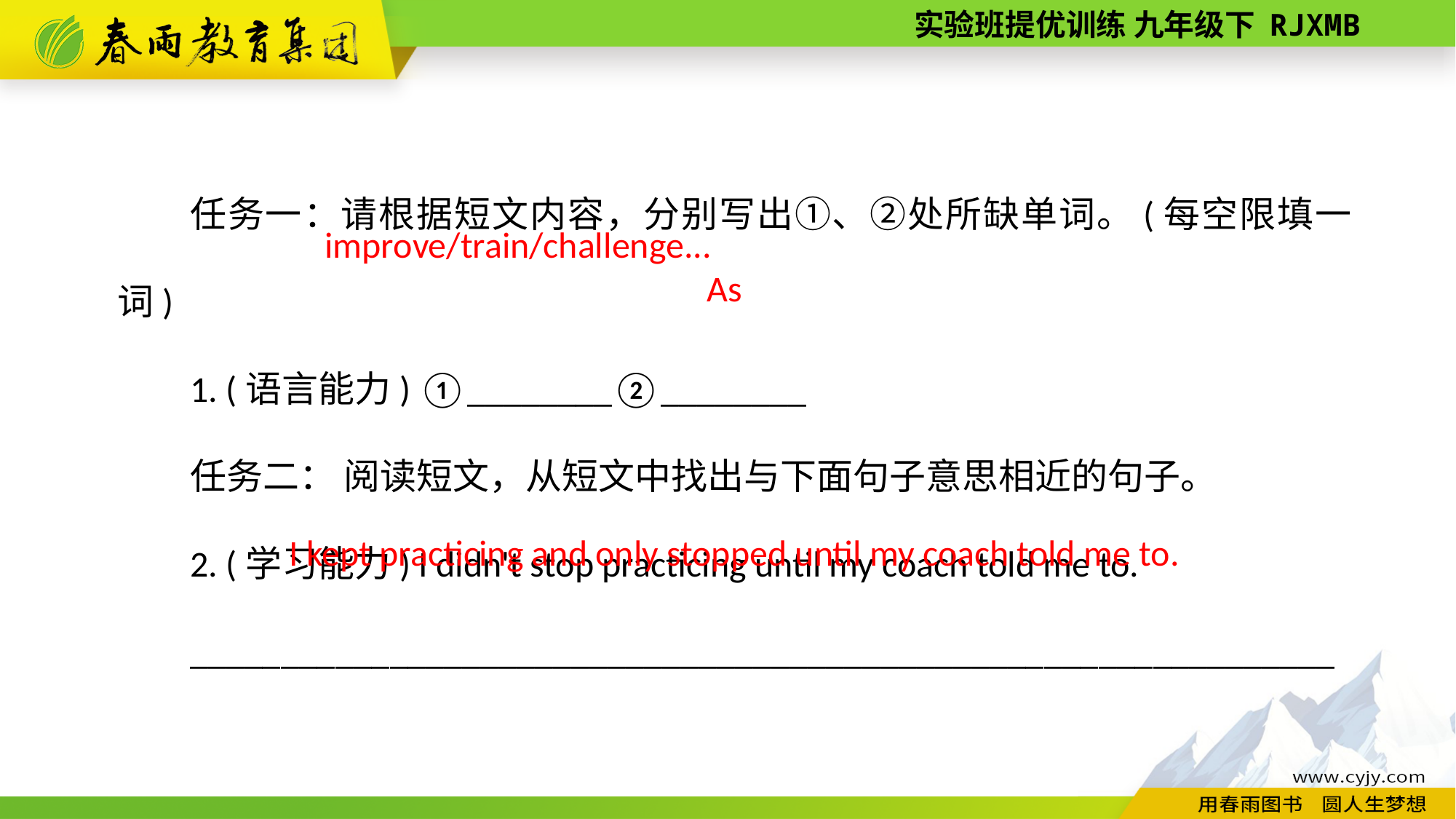

任务一：请根据短文内容，分别写出①、②处所缺单词。(每空限填一词)
1. (语言能力) ①________②________
任务二： 阅读短文，从短文中找出与下面句子意思相近的句子。
2. (学习能力) I didn't stop practicing until my coach told me to.
_______________________________________________________________
improve/train/challenge...
As
I kept practicing and only stopped until my coach told me to.